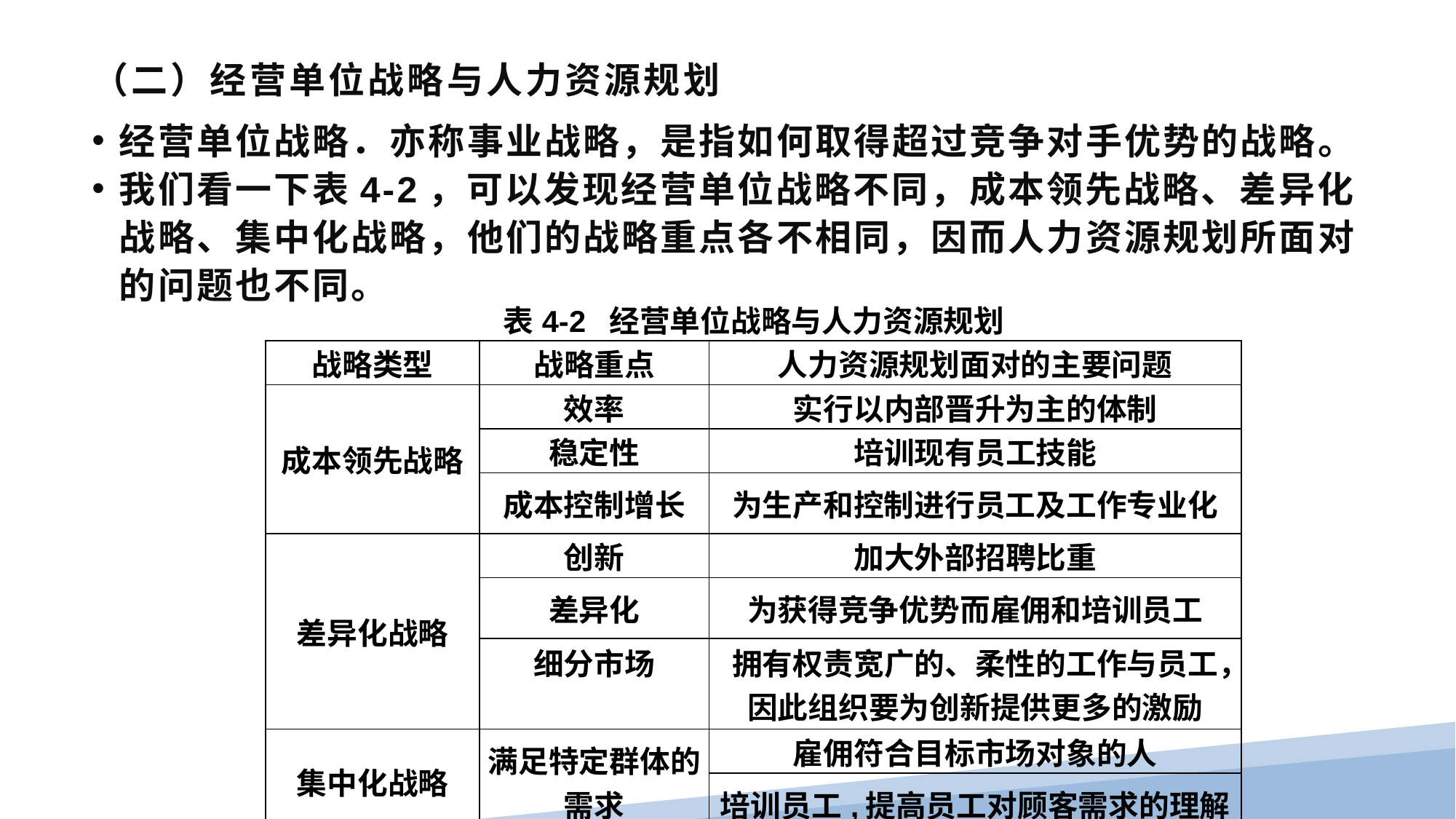

# （二）经营单位战略与人力资源规划
经营单位战略．亦称事业战略，是指如何取得超过竞争对手优势的战略。
我们看一下表4-2，可以发现经营单位战略不同，成本领先战略、差异化战略、集中化战略，他们的战略重点各不相同，因而人力资源规划所面对的问题也不同。
| 表4-2 经营单位战略与人力资源规划 |  |  |
| --- | --- | --- |
| 战略类型 | 战略重点 | 人力资源规划面对的主要问题 |
| 成本领先战略 | 效率 | 实行以内部晋升为主的体制 |
|  | 稳定性 | 培训现有员工技能 |
|  | 成本控制增长 | 为生产和控制进行员工及工作专业化 |
| 差异化战略 | 创新 | 加大外部招聘比重 |
|  | 差异化 | 为获得竞争优势而雇佣和培训员工 |
|  | 细分市场 | 拥有权责宽广的、柔性的工作与员工，因此组织要为创新提供更多的激励 |
| 集中化战略 | 满足特定群体的需求 | 雇佣符合目标市场对象的人 |
|  |  | 培训员工,提高员工对顾客需求的理解 |